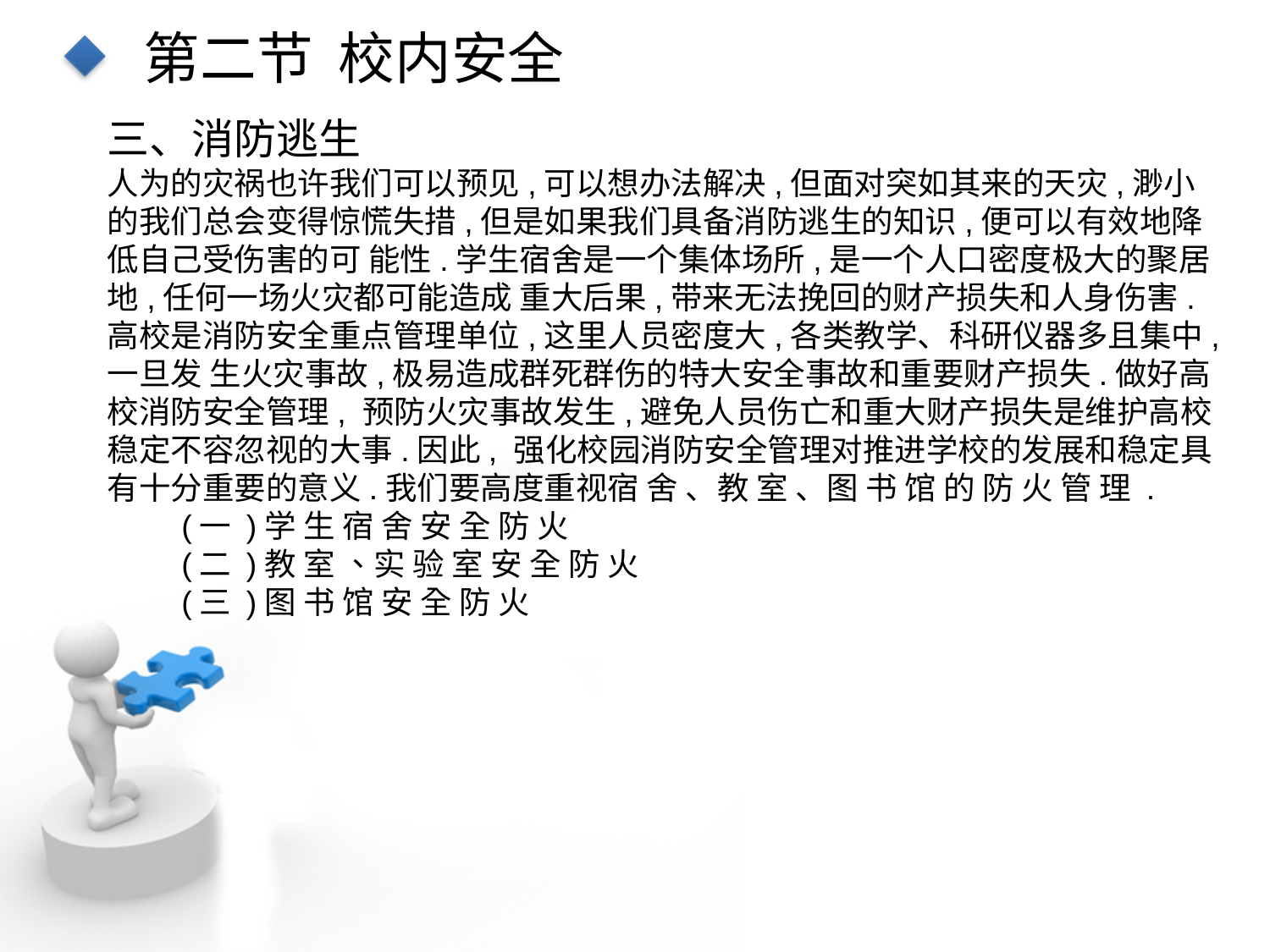

第二节  校内安全

三、消防逃生
人为的灾祸也许我们可以预见,可以想办法解决,但面对突如其来的天灾,渺小的我们总会变得惊慌失措,但是如果我们具备消防逃生的知识,便可以有效地降低自己受伤害的可 能性.学生宿舍是一个集体场所,是一个人口密度极大的聚居地,任何一场火灾都可能造成 重大后果,带来无法挽回的财产损失和人身伤害.
高校是消防安全重点管理单位,这里人员密度大,各类教学、科研仪器多且集中,一旦发 生火灾事故,极易造成群死群伤的特大安全事故和重要财产损失.做好高校消防安全管理, 预防火灾事故发生,避免人员伤亡和重大财产损失是维护高校稳定不容忽视的大事.因此, 强化校园消防安全管理对推进学校的发展和稳定具有十分重要的意义.我们要高度重视宿 舍 、教 室 、图 书 馆 的 防 火 管 理 .
(一 )学 生 宿 舍 安 全 防 火
(二 )教 室 、实 验 室 安 全 防 火
(三 )图 书 馆 安 全 防 火

点击添加文本
点击添加文本
点击添加文本
点击添加文本